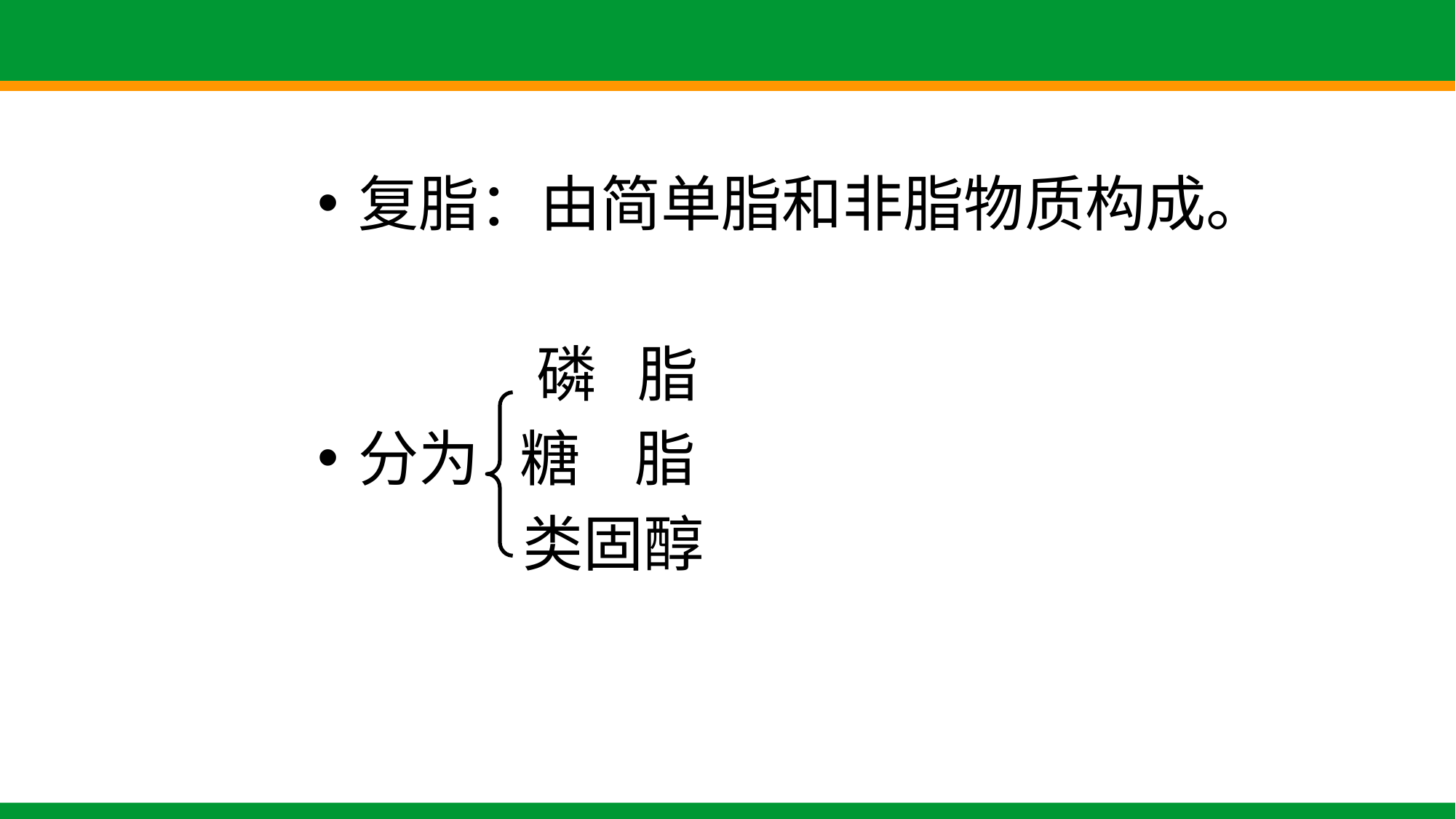

复脂：由简单脂和非脂物质构成。

               磷   脂
分为   糖    脂
              类固醇